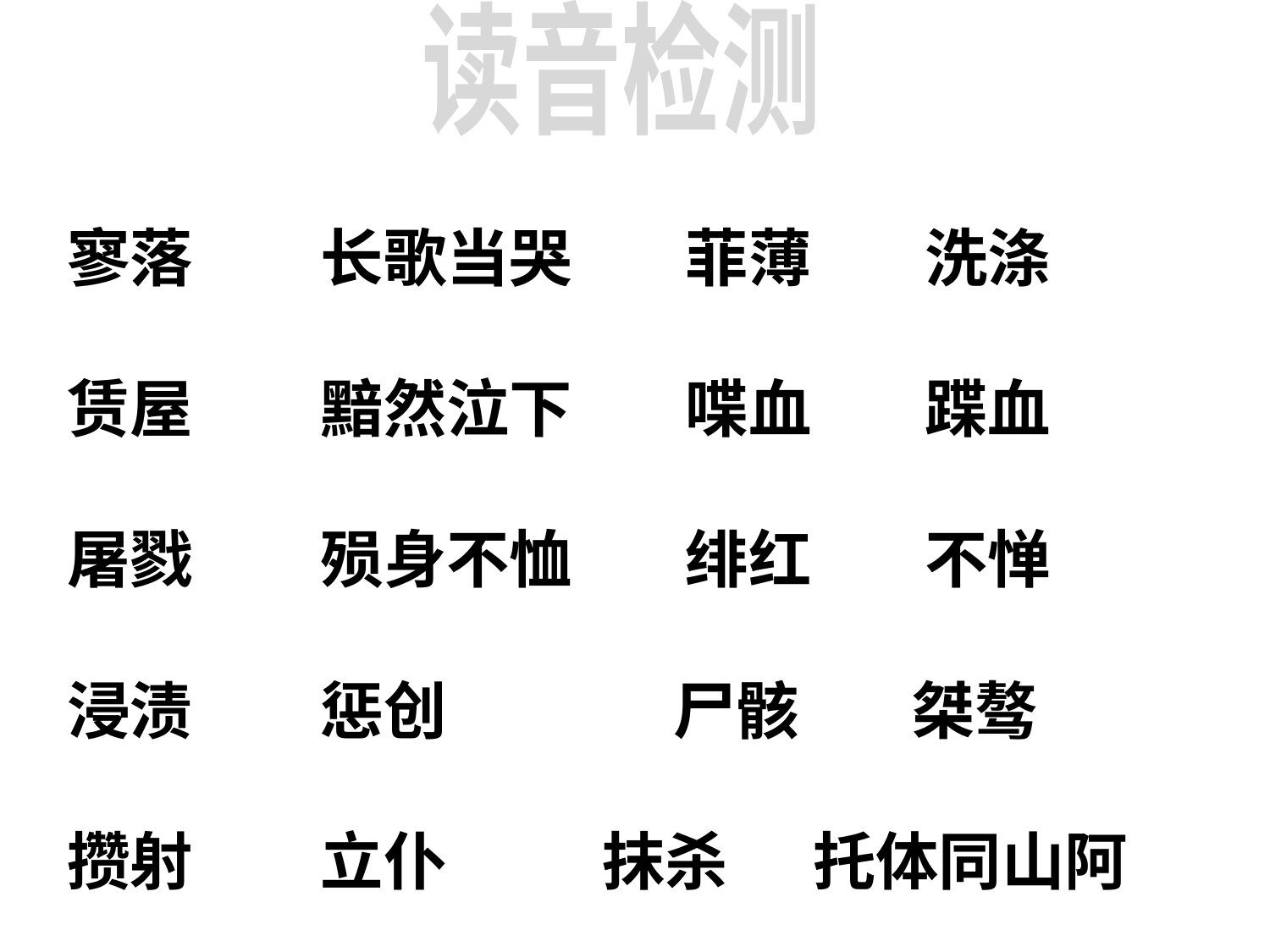

读音检测

寥落         长歌当哭        菲薄        洗涤

赁屋         黯然泣下        喋血        蹀血

屠戮         殒身不恤        绯红        不惮

浸渍         惩创                尸骸        桀骜

攒射         立仆           抹杀      托体同山阿